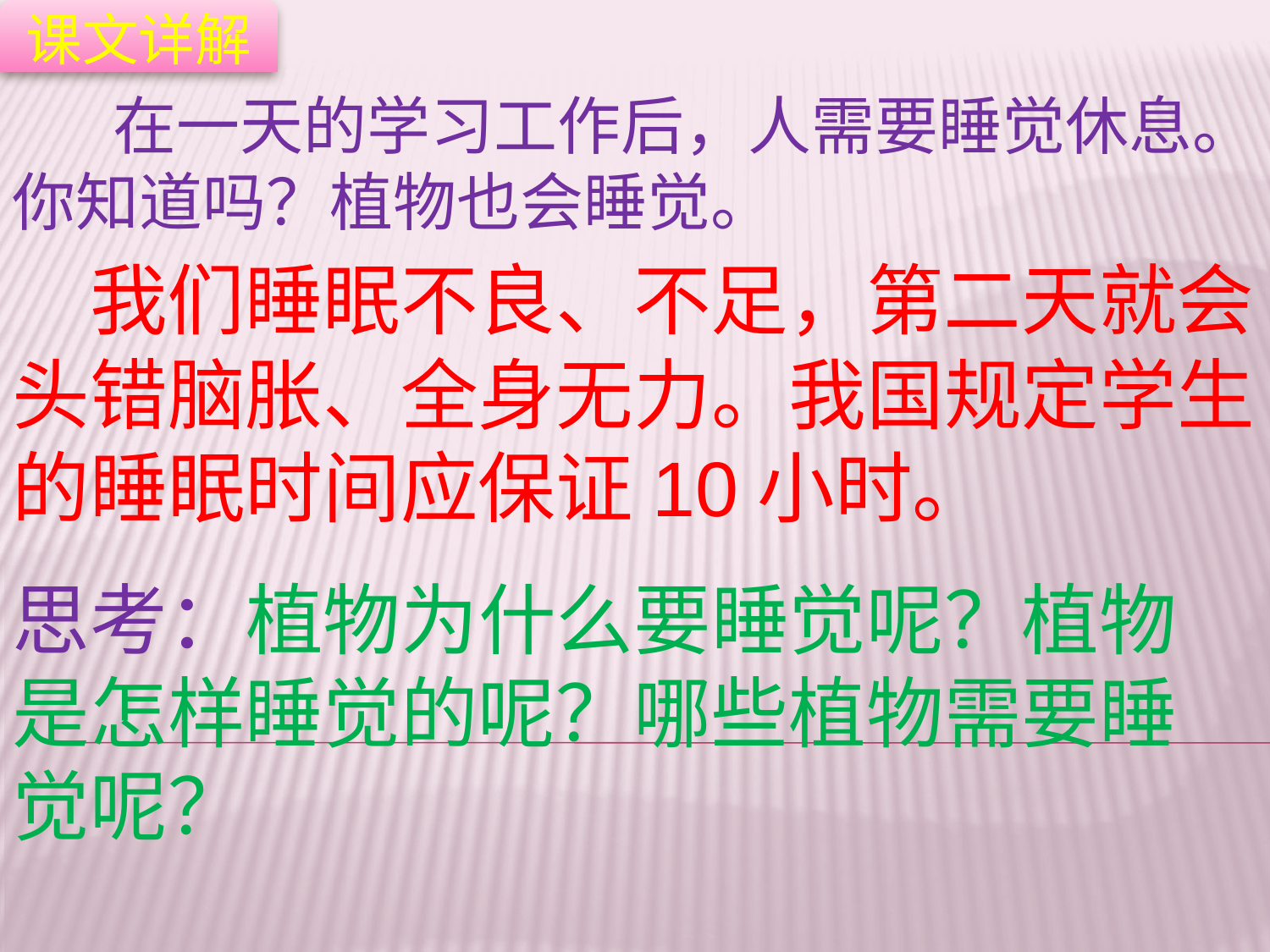

课文详解
      在一天的学习工作后，人需要睡觉休息。你知道吗？植物也会睡觉。
   我们睡眠不良、不足，第二天就会头错脑胀、全身无力。我国规定学生的睡眠时间应保证10小时。
思考：植物为什么要睡觉呢？植物是怎样睡觉的呢？哪些植物需要睡觉呢？